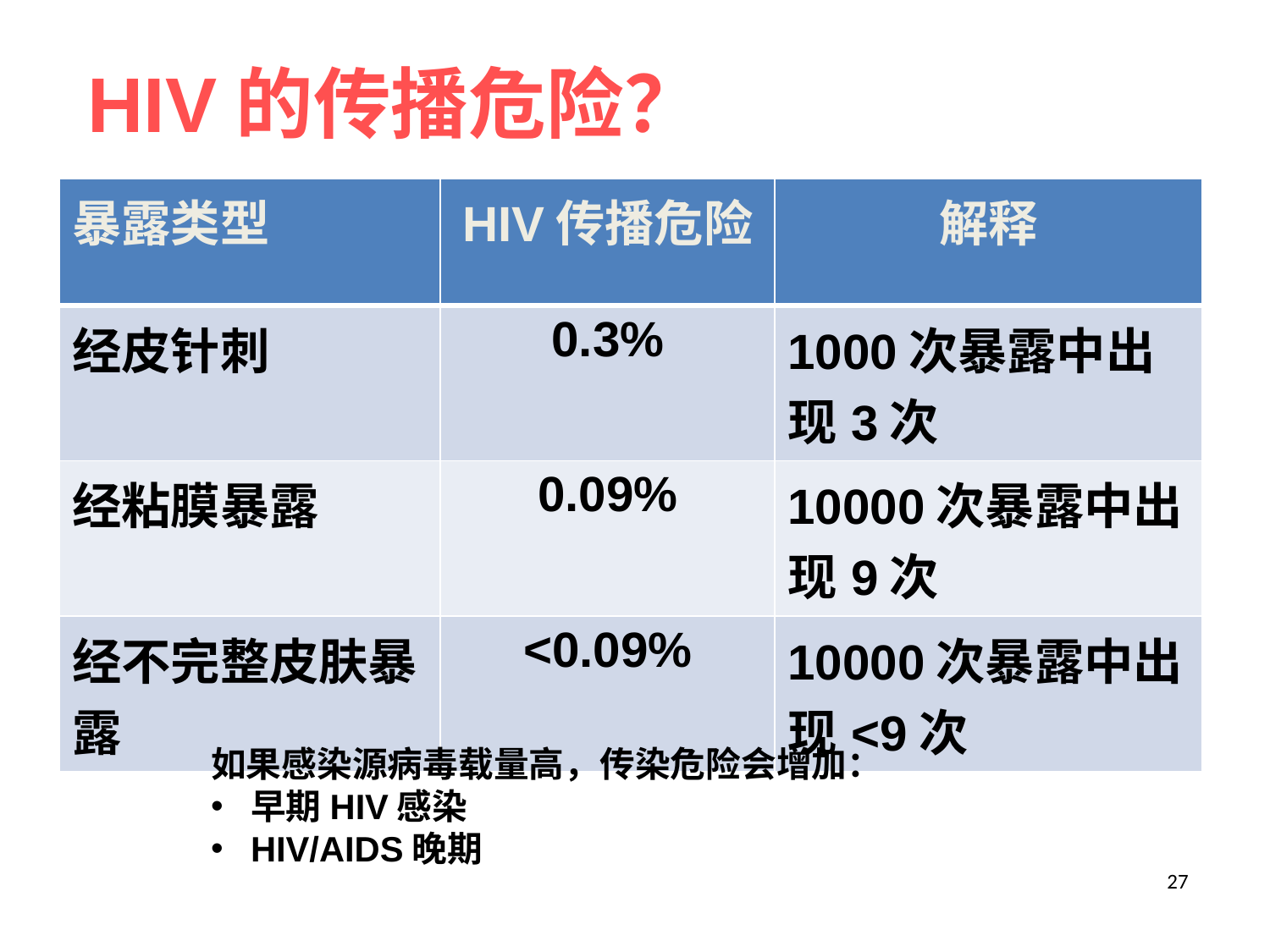

HIV的传播危险？
| 暴露类型 | HIV传播危险 | 解释 |
| --- | --- | --- |
| 经皮针刺 | 0.3% | 1000次暴露中出现3次 |
| 经粘膜暴露 | 0.09% | 10000次暴露中出现9次 |
| 经不完整皮肤暴露 | <0.09% | 10000次暴露中出现<9次 |
如果感染源病毒载量高，传染危险会增加：
早期HIV感染
HIV/AIDS晚期
27